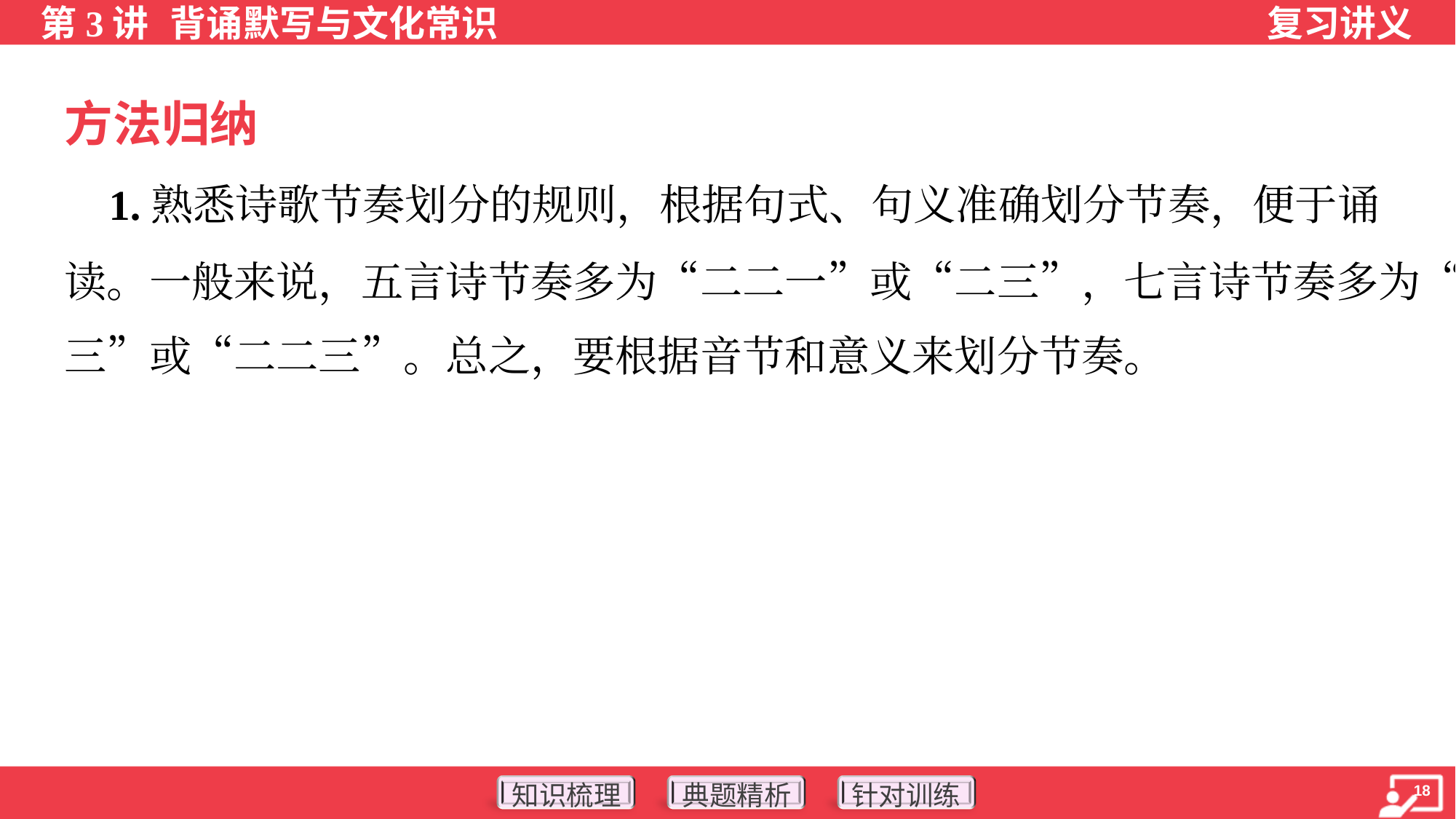

方法归纳
    1.熟悉诗歌节奏划分的规则，根据句式、句义准确划分节奏，便于诵
读。一般来说，五言诗节奏多为“二二一”或“二三”，七言诗节奏多为“四
三”或“二二三”。总之，要根据音节和意义来划分节奏。